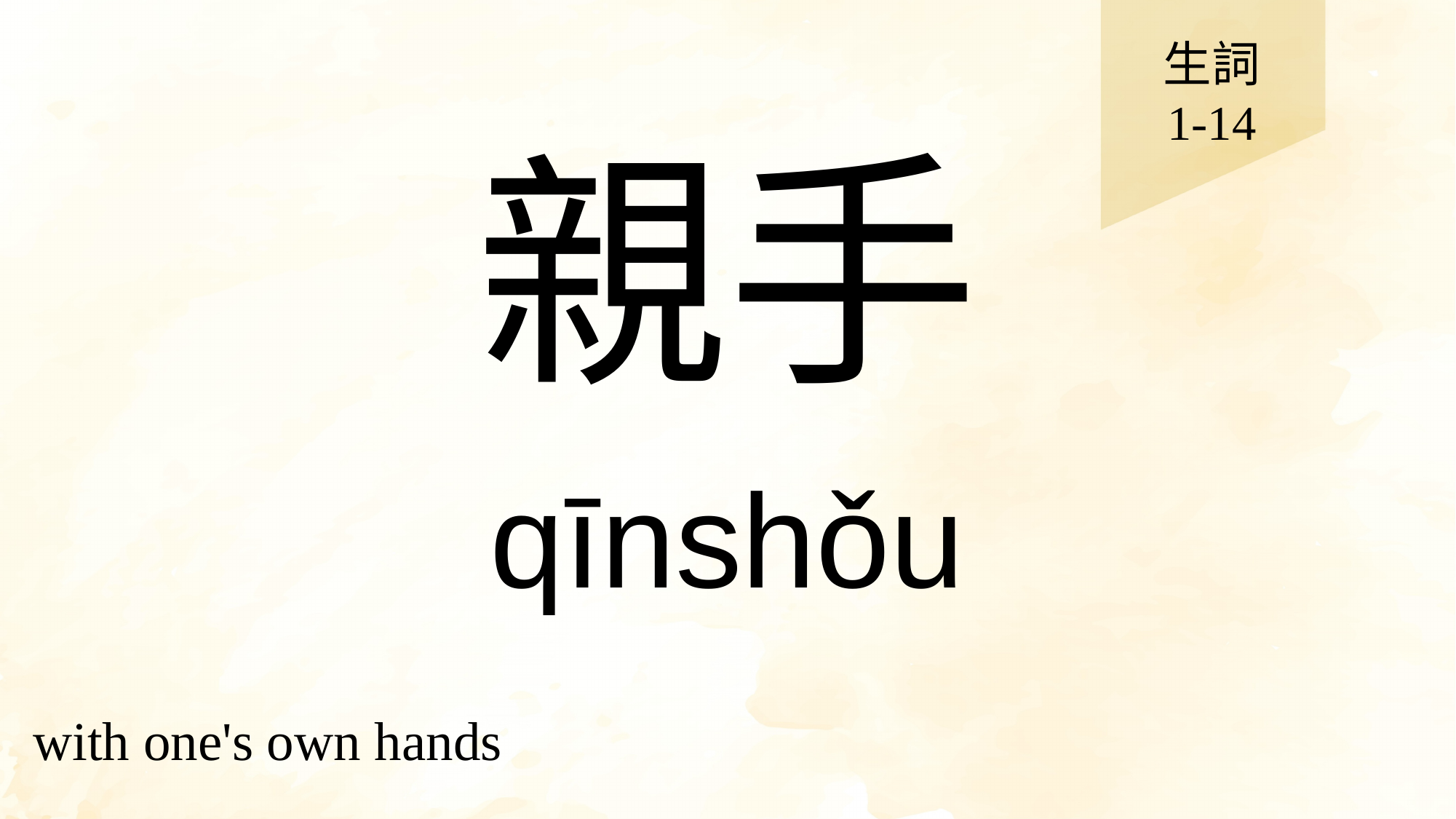

生詞
1-14
# 親手
qīnshǒu
with one's own hands